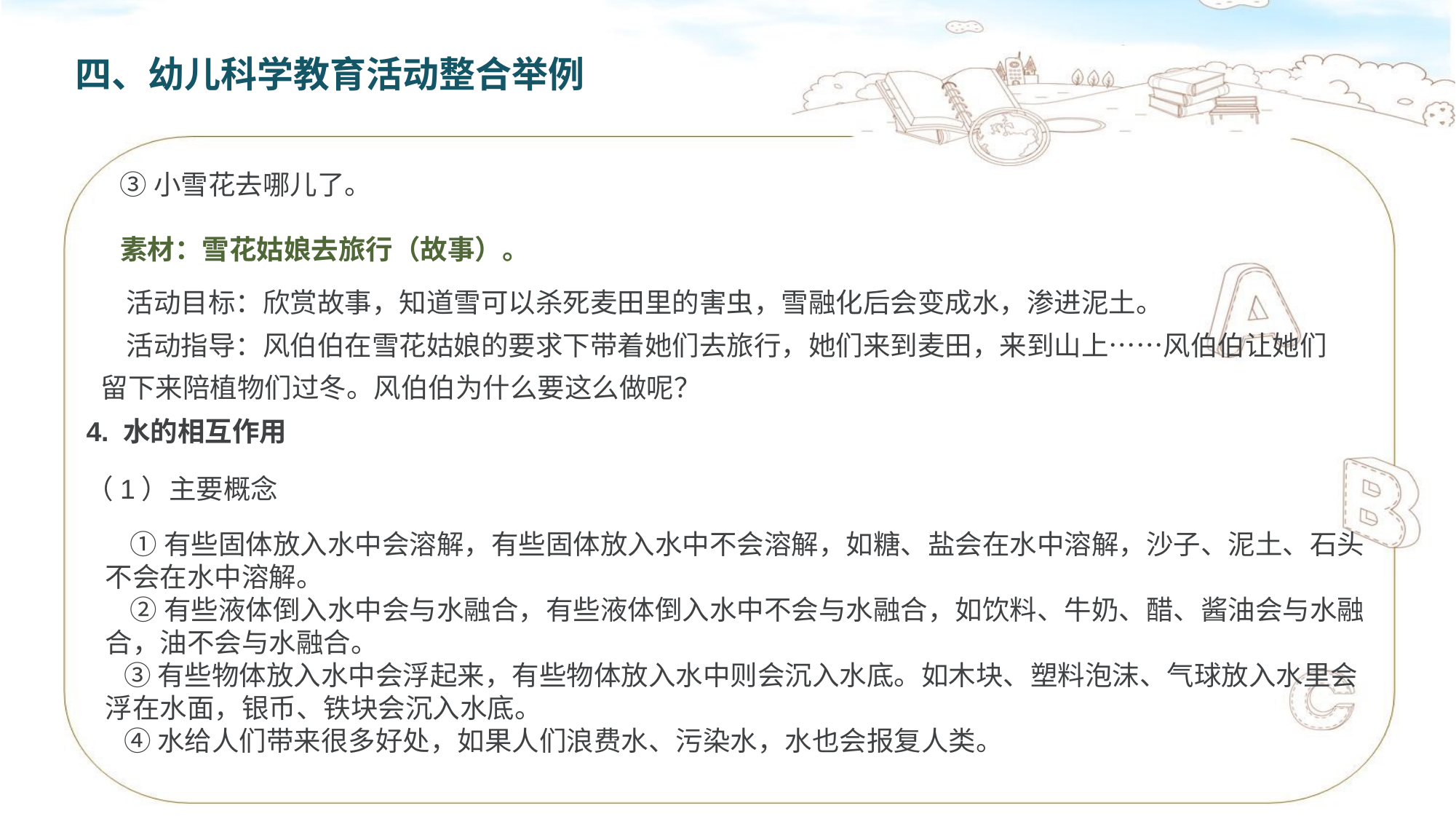

四、幼儿科学教育活动整合举例
   ③小雪花去哪儿了。
素材：雪花姑娘去旅行（故事）。
   活动目标：欣赏故事，知道雪可以杀死麦田里的害虫，雪融化后会变成水，渗进泥土。
   活动指导：风伯伯在雪花姑娘的要求下带着她们去旅行，她们来到麦田，来到山上……风伯伯让她们留下来陪植物们过冬。风伯伯为什么要这么做呢？
4. 水的相互作用
（1）主要概念
    ①有些固体放入水中会溶解，有些固体放入水中不会溶解，如糖、盐会在水中溶解，沙子、泥土、石头不会在水中溶解。
    ②有些液体倒入水中会与水融合，有些液体倒入水中不会与水融合，如饮料、牛奶、醋、酱油会与水融合，油不会与水融合。
   ③有些物体放入水中会浮起来，有些物体放入水中则会沉入水底。如木块、塑料泡沫、气球放入水里会浮在水面，银币、铁块会沉入水底。
   ④水给人们带来很多好处，如果人们浪费水、污染水，水也会报复人类。